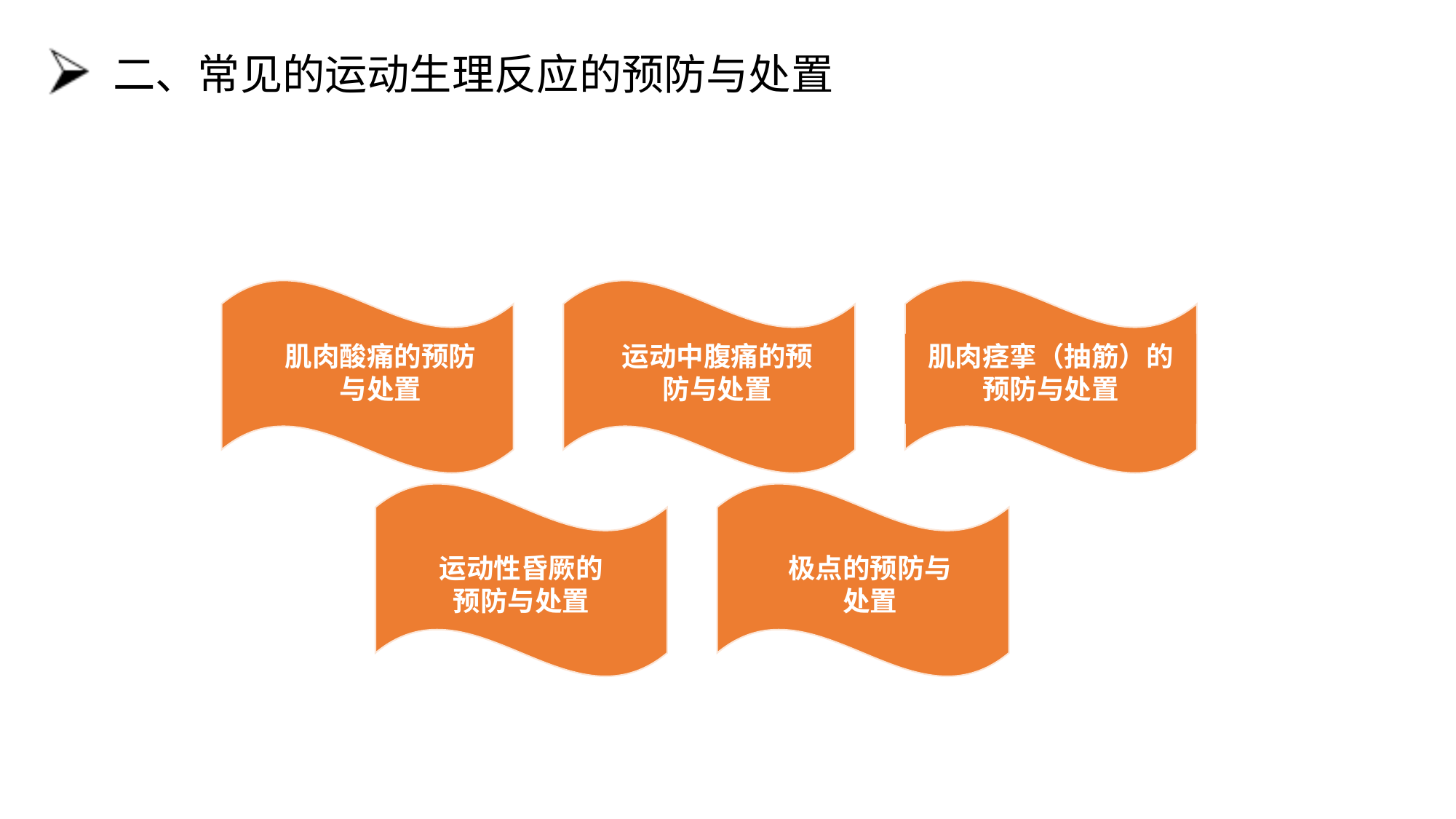

# 二、常见的运动生理反应的预防与处置

肌肉酸痛的预防与处置
运动中腹痛的预防与处置
肌肉痉挛（抽筋）的预防与处置

运动性昏厥的预防与处置
极点的预防与处置